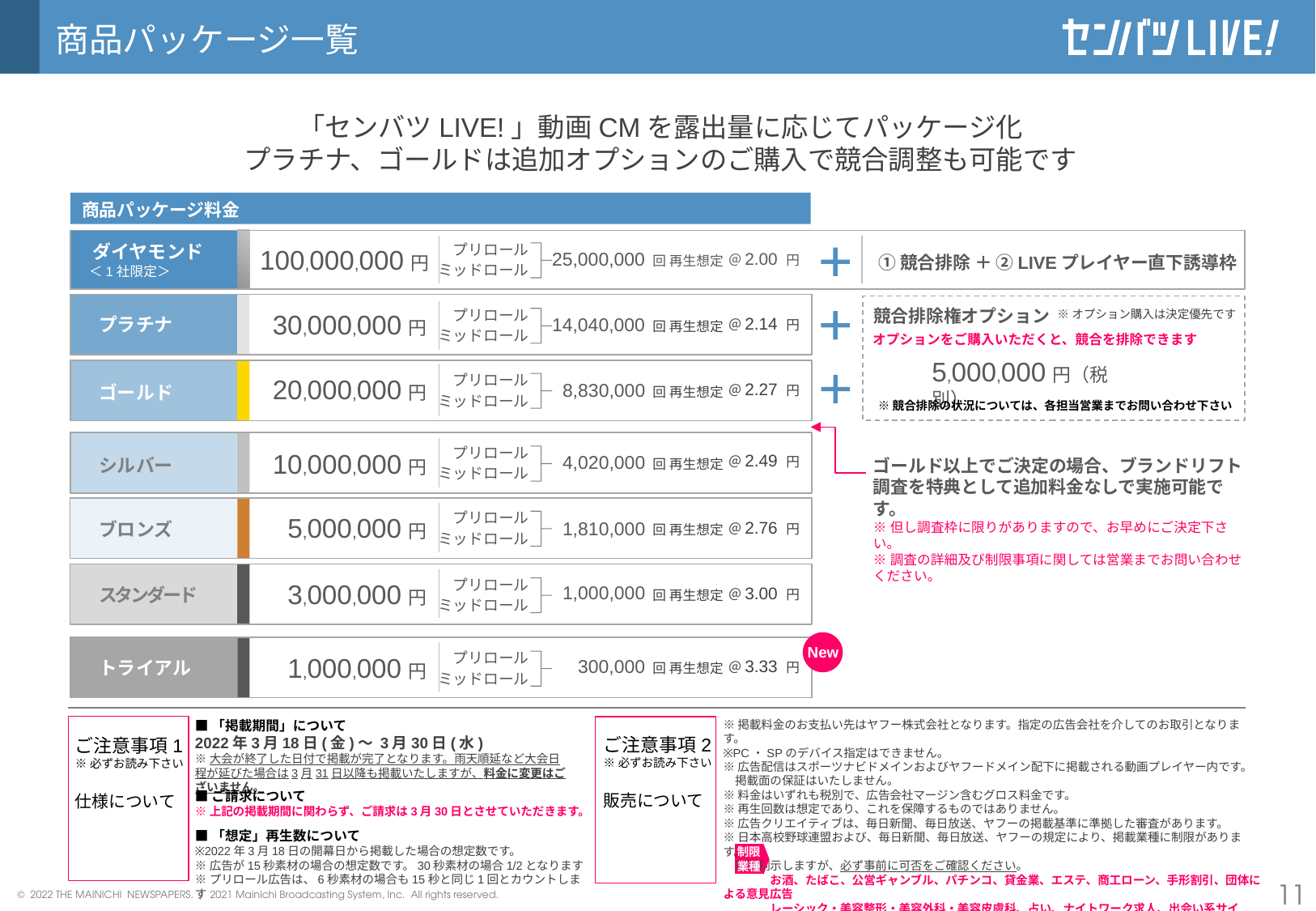

商品パッケージ一覧
「センバツLIVE!」動画CMを露出量に応じてパッケージ化
プラチナ、ゴールドは追加オプションのご購入で競合調整も可能です

商品パッケージ料金

ダイヤモンド
プリロール

ミッドロール
100,000,000円
25,000,000
＠2.00 円
①競合排除 ＋ ②LIVEプレイヤー直下誘導枠
回 再生想定

＜1社限定＞

競合排除権オプション
プリロール

ミッドロール
※オプション購入は決定優先です
30,000,000円
14,040,000
プラチナ
＠2.14 円

回 再生想定
オプションをご購入いただくと、競合を排除できます
5,000,000円（税別）

プリロール

ミッドロール
20,000,000円
8,830,000
＠2.27 円

ゴールド
回 再生想定
※競合排除の状況については、各担当営業までお問い合わせ下さい

プリロール

ミッドロール
10,000,000円
＠2.49 円
4,020,000
シルバー
ゴールド以上でご決定の場合、ブランドリフト調査を特典として追加料金なしで実施可能です。
※但し調査枠に限りがありますので、お早めにご決定下さい。
※調査の詳細及び制限事項に関しては営業までお問い合わせください。
回 再生想定

プリロール

ミッドロール
  5,000,000円
1,810,000
＠2.76 円
ブロンズ
回 再生想定

プリロール

ミッドロール
  3,000,000円
1,000,000
＠3.00 円
スタンダード
回 再生想定

New

プリロール

ミッドロール
  1,000,000円
300,000
＠3.33 円
トライアル
回 再生想定
■「掲載期間」について
2022年3月18日(金)～ 3月30日(水)
※大会が終了した日付で掲載が完了となります。雨天順延など大会日程が延びた場合は3月31日以降も掲載いたしますが、料金に変更はございません。
※掲載料金のお支払い先はヤフー株式会社となります。指定の広告会社を介してのお取引となります。
※PC・SPのデバイス指定はできません。
※広告配信はスポーツナビドメインおよびヤフードメイン配下に掲載される動画プレイヤー内です。
　掲載面の保証はいたしません。
※料金はいずれも税別で、広告会社マージン含むグロス料金です。
※再生回数は想定であり、これを保障するものではありません。
※広告クリエイティブは、毎日新聞、毎日放送、ヤフーの掲載基準に準拠した審査があります。
※日本高校野球連盟および、毎日新聞、毎日放送、ヤフーの規定により、掲載業種に制限があります。
　以下例示しますが、必ず事前に可否をご確認ください。
　　　　お酒、たばこ、公営ギャンブル、パチンコ、貸金業、エステ、商工ローン、手形割引、団体による意見広告
　　　　レーシック・美容整形・美容外科・美容皮膚科、占い、ナイトワーク求人、出会い系サイト・結婚紹介

ご注意事項2
※必ずお読み下さい

販売について
ご注意事項1
※必ずお読み下さい

仕様について
■ご請求について
※上記の掲載期間に関わらず、ご請求は3月30日とさせていただきます。
■「想定」再生数について
※2022年3月18日の開幕日から掲載した場合の想定数です。
※広告が15秒素材の場合の想定数です。30秒素材の場合1/2となります
※プリロール広告は、6秒素材の場合も15秒と同じ1回とカウントします
制限
業種